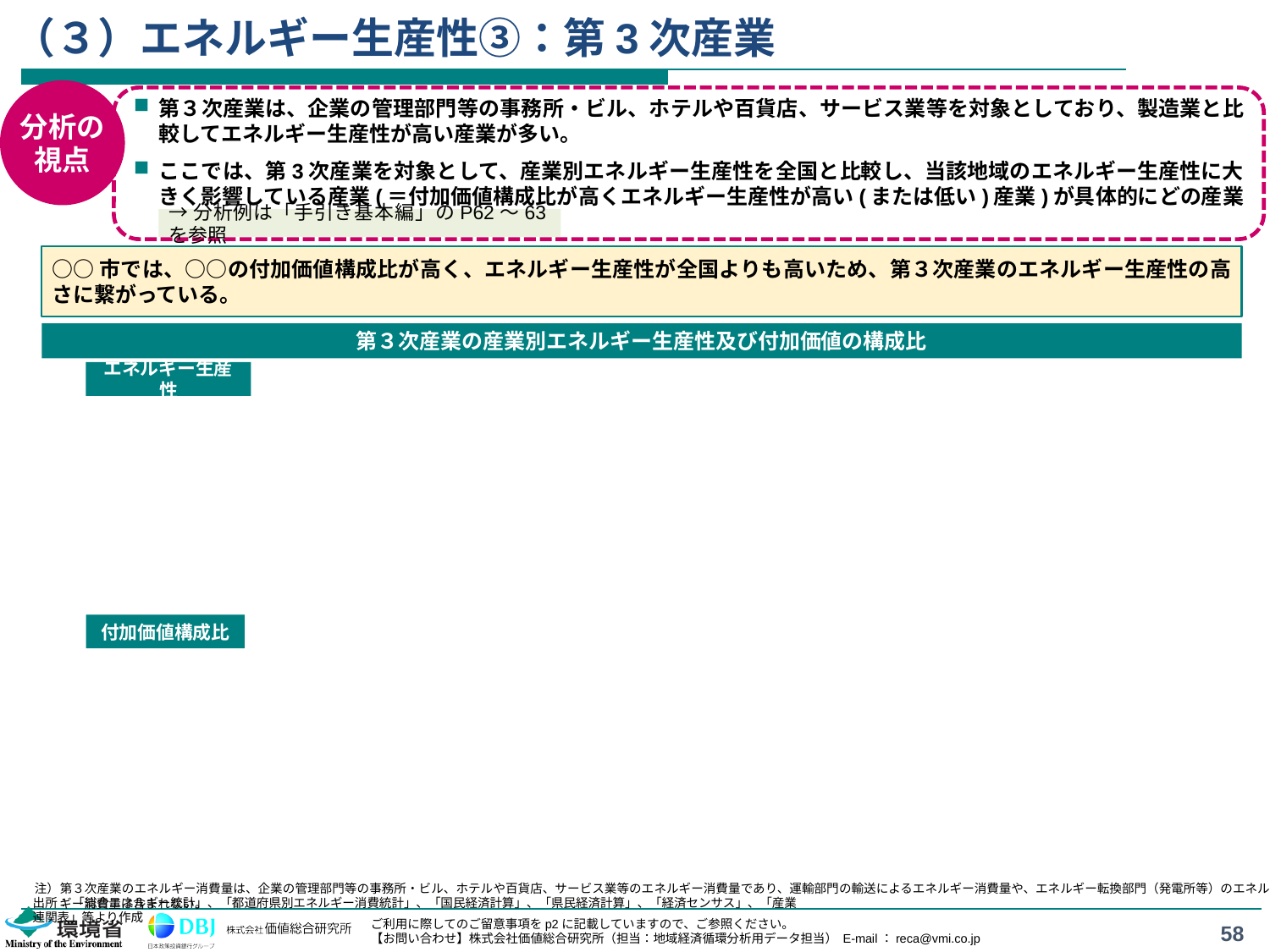

# （３）エネルギー生産性③：第3次産業
分析の
視点
第３次産業は、企業の管理部門等の事務所・ビル、ホテルや百貨店、サービス業等を対象としており、製造業と比較してエネルギー生産性が高い産業が多い。
ここでは、第3次産業を対象として、産業別エネルギー生産性を全国と比較し、当該地域のエネルギー生産性に大きく影響している産業(＝付加価値構成比が高くエネルギー生産性が高い(または低い)産業)が具体的にどの産業であるかを把握する(下図)。
→分析例は「手引き基本編」のP62～63を参照
○○市では、○○の付加価値構成比が高く、エネルギー生産性が全国よりも高いため、第３次産業のエネルギー生産性の高さに繋がっている。
第３次産業の産業別エネルギー生産性及び付加価値の構成比
エネルギー生産性
付加価値構成比
注）	第３次産業のエネルギー消費量は、企業の管理部門等の事務所・ビル、ホテルや百貨店、サービス業等のエネルギー消費量であり、運輸部門の輸送によるエネルギー消費量や、エネルギー転換部門（発電所等）のエネルギー消費量は含まれない。
出所： 「総合エネルギー統計」、「都道府県別エネルギー消費統計」、「国民経済計算」、「県民経済計算」、「経済センサス」、「産業連関表」等より作成
58